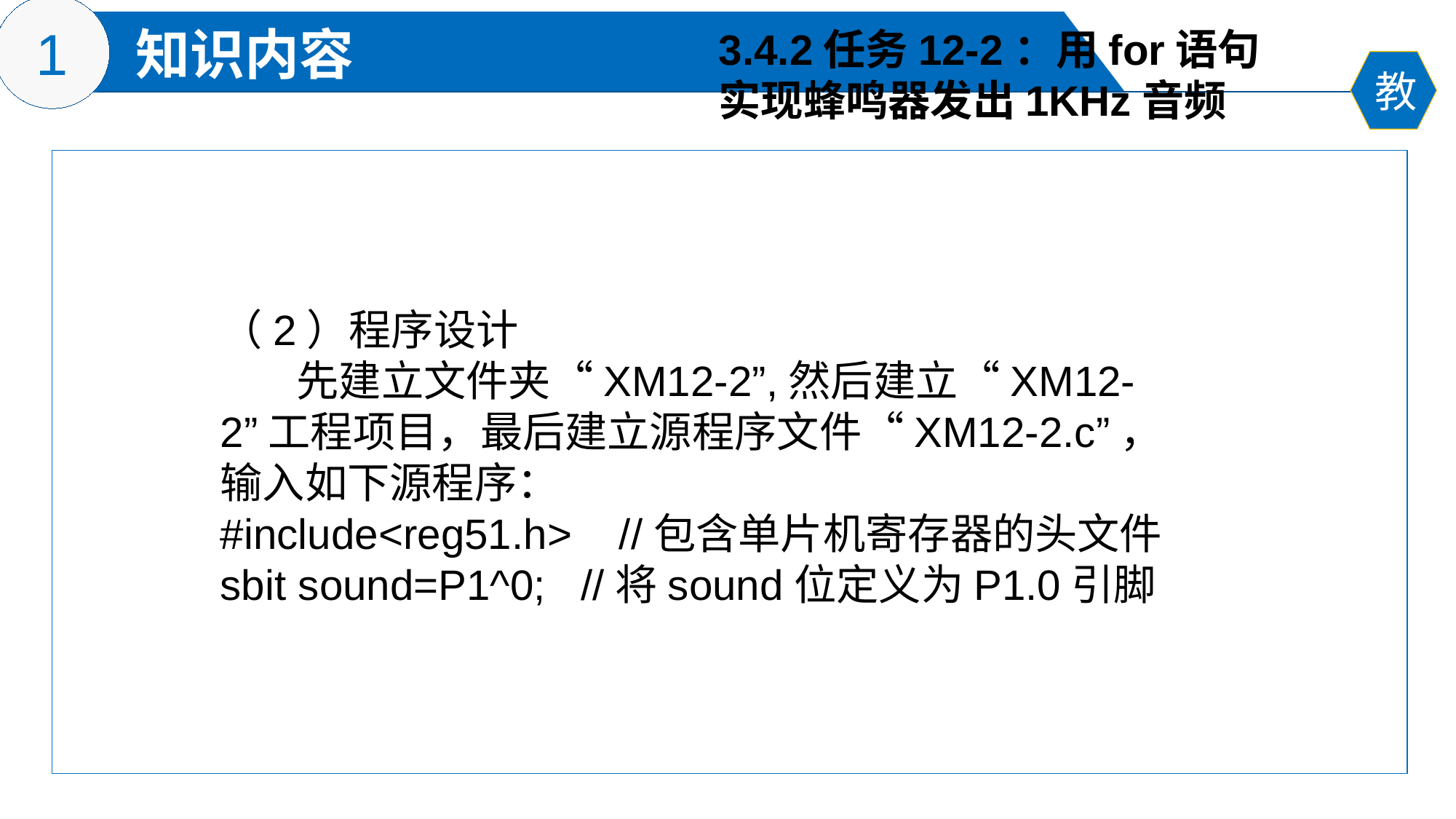

3.4.2任务12-2：用for语句
实现蜂鸣器发出1KHz音频
（2）程序设计
       先建立文件夹“XM12-2”,然后建立“XM12-2”工程项目，最后建立源程序文件“XM12-2.c”，输入如下源程序：
#include<reg51.h>    //包含单片机寄存器的头文件
sbit sound=P1^0;   //将sound位定义为P1.0引脚